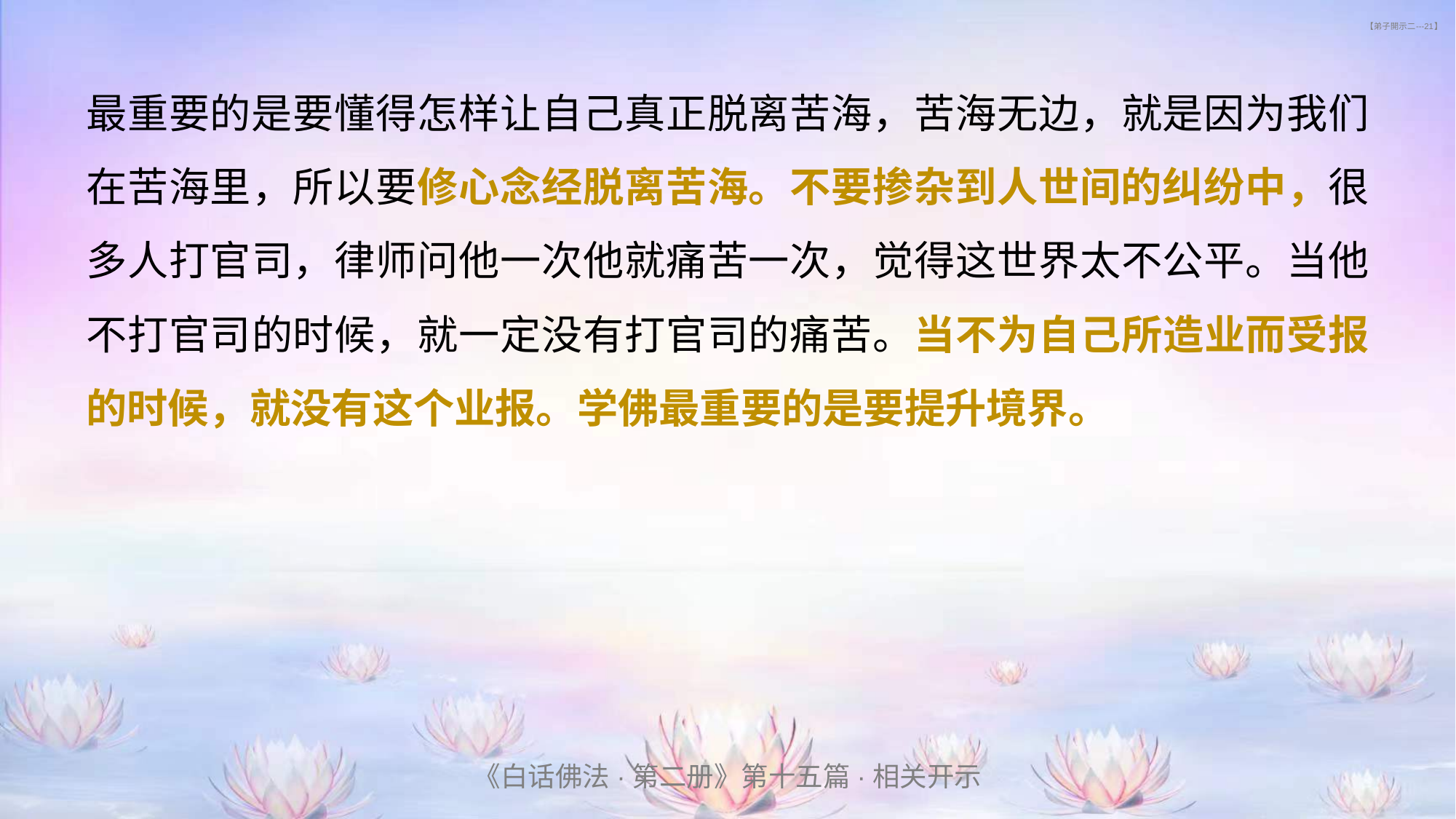

# 【弟子開示二---21】
最重要的是要懂得怎样让自己真正脱离苦海，苦海无边，就是因为我们在苦海里，所以要修心念经脱离苦海。不要掺杂到人世间的纠纷中，很多人打官司，律师问他一次他就痛苦一次，觉得这世界太不公平。当他不打官司的时候，就一定没有打官司的痛苦。当不为自己所造业而受报的时候，就没有这个业报。学佛最重要的是要提升境界。

《白话佛法·第二册》第十五篇·相关开示